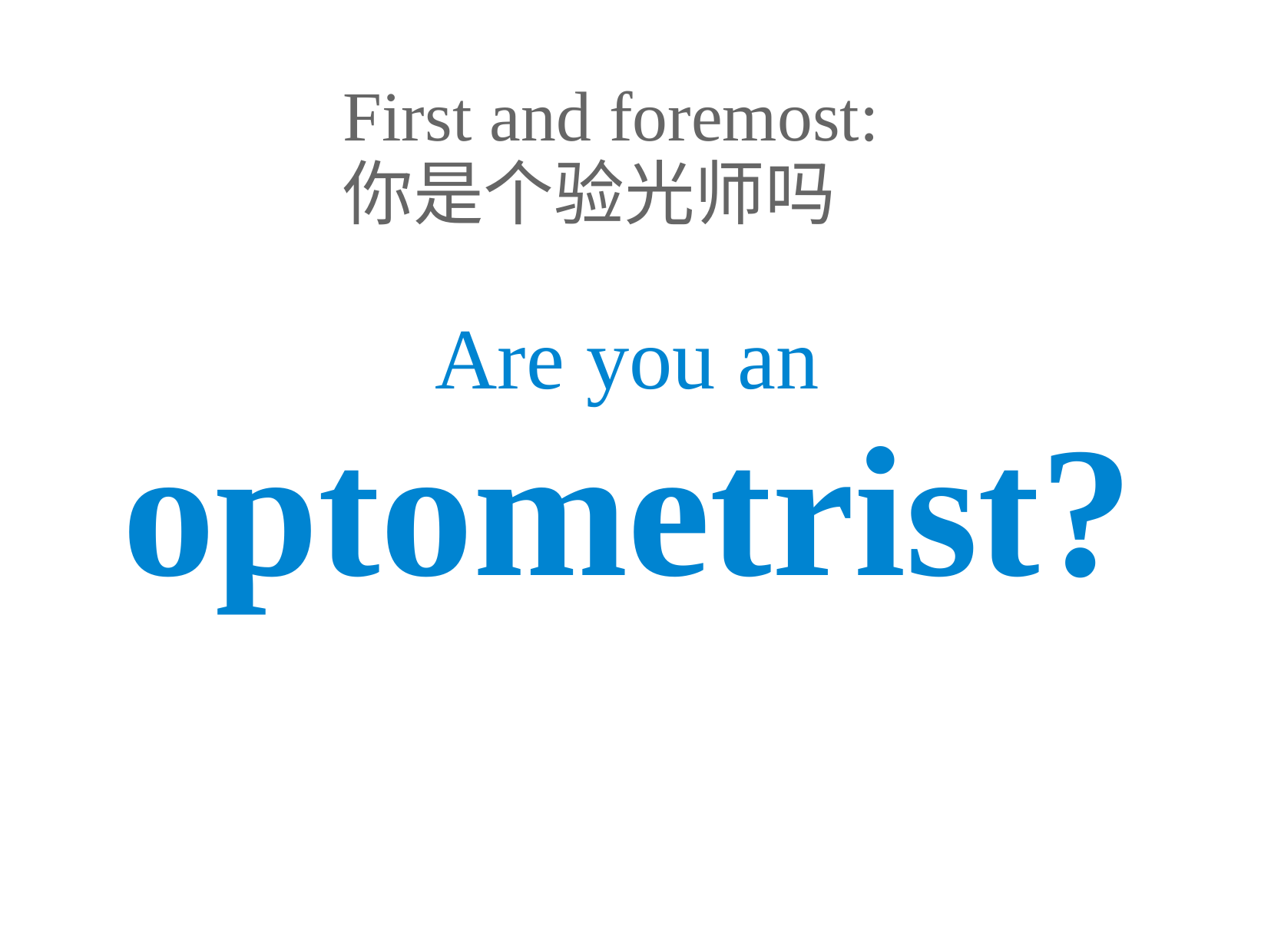

First and foremost:
你是个验光师吗
Are you an
optometrist?